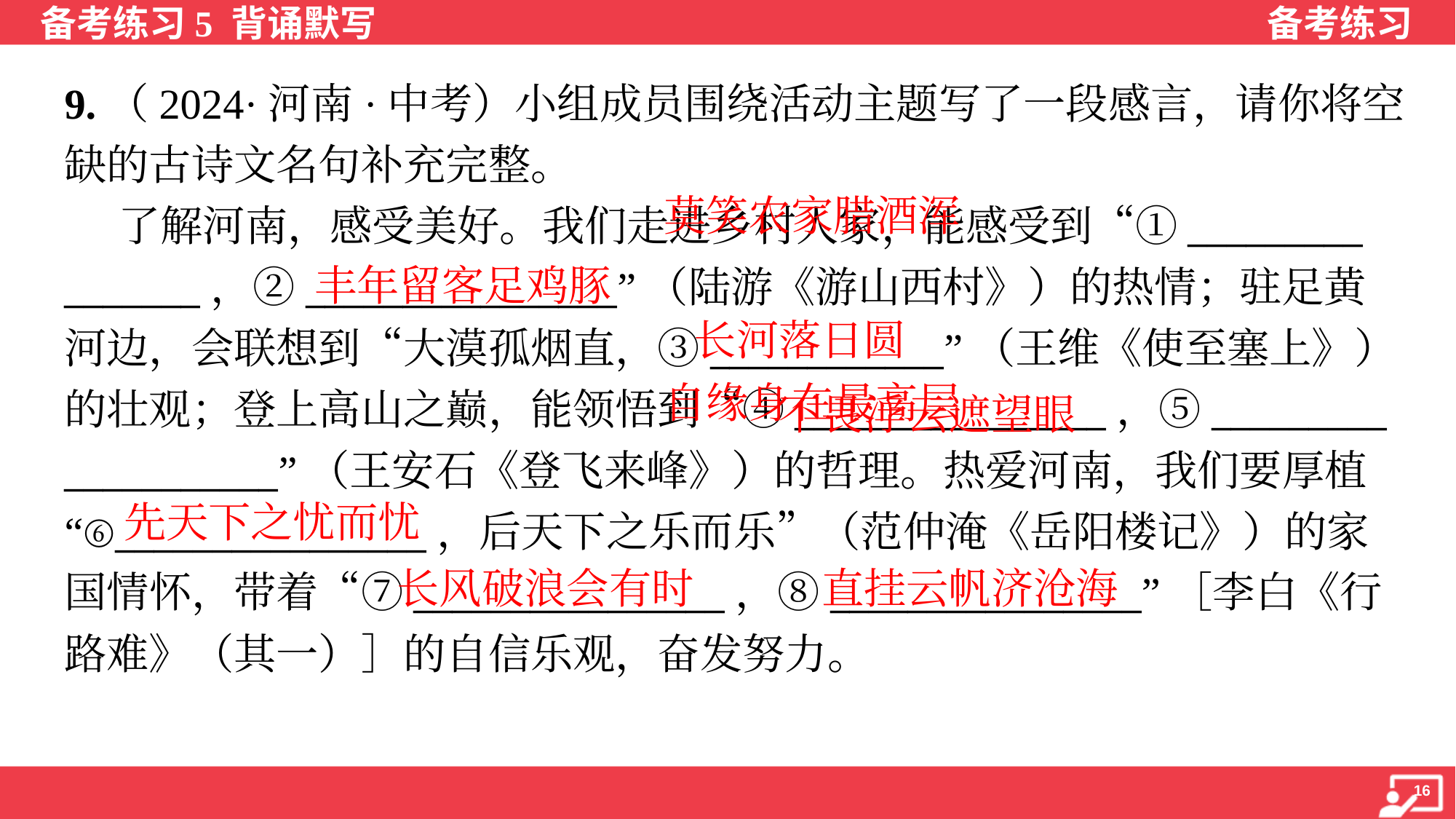

9.（2024·河南·中考）小组成员围绕活动主题写了一段感言，请你将空
缺的古诗文名句补充完整。
    了解河南，感受美好。我们走进乡村人家，能感受到“①_________
_______，②________________”（陆游《游山西村》）的热情；驻足黄
河边，会联想到“大漠孤烟直，③____________”（王维《使至塞上》）
的壮观；登上高山之巅，能领悟到“④________________，⑤_________
___________”（王安石《登飞来峰》）的哲理。热爱河南，我们要厚植
“⑥________________，后天下之乐而乐”（范仲淹《岳阳楼记》）的家
国情怀，带着“⑦________________，⑧________________”［李白《行
路难》（其一）］的自信乐观，奋发努力。
                                                      莫笑农家腊酒浑
丰年留客足鸡豚
长河落日圆
                                                      自缘身在最高层
不畏浮云遮望眼
先天下之忧而忧
长风破浪会有时
直挂云帆济沧海